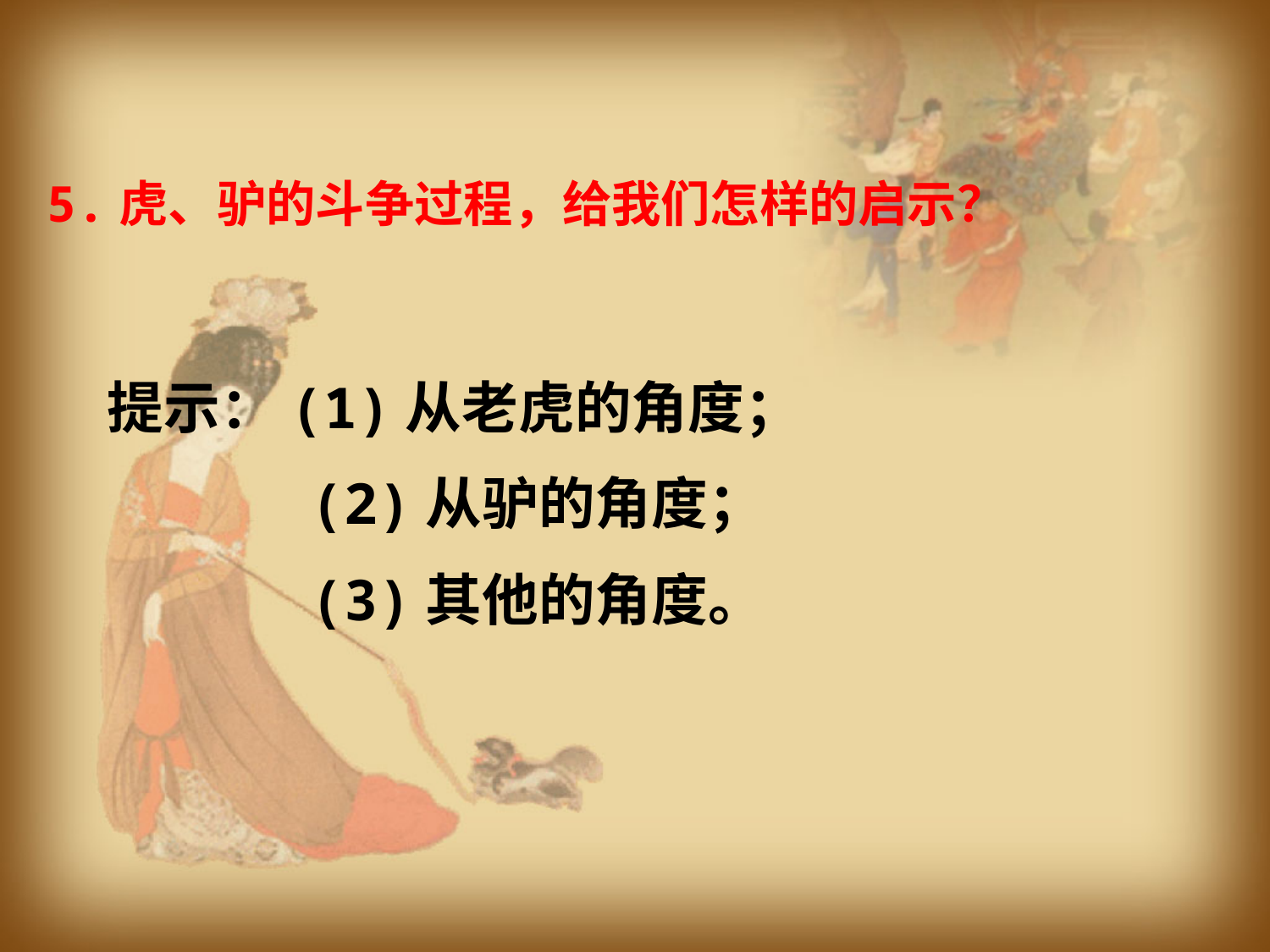

5.虎、驴的斗争过程，给我们怎样的启示？
提示：(1)从老虎的角度；
      (2)从驴的角度；
      (3)其他的角度。